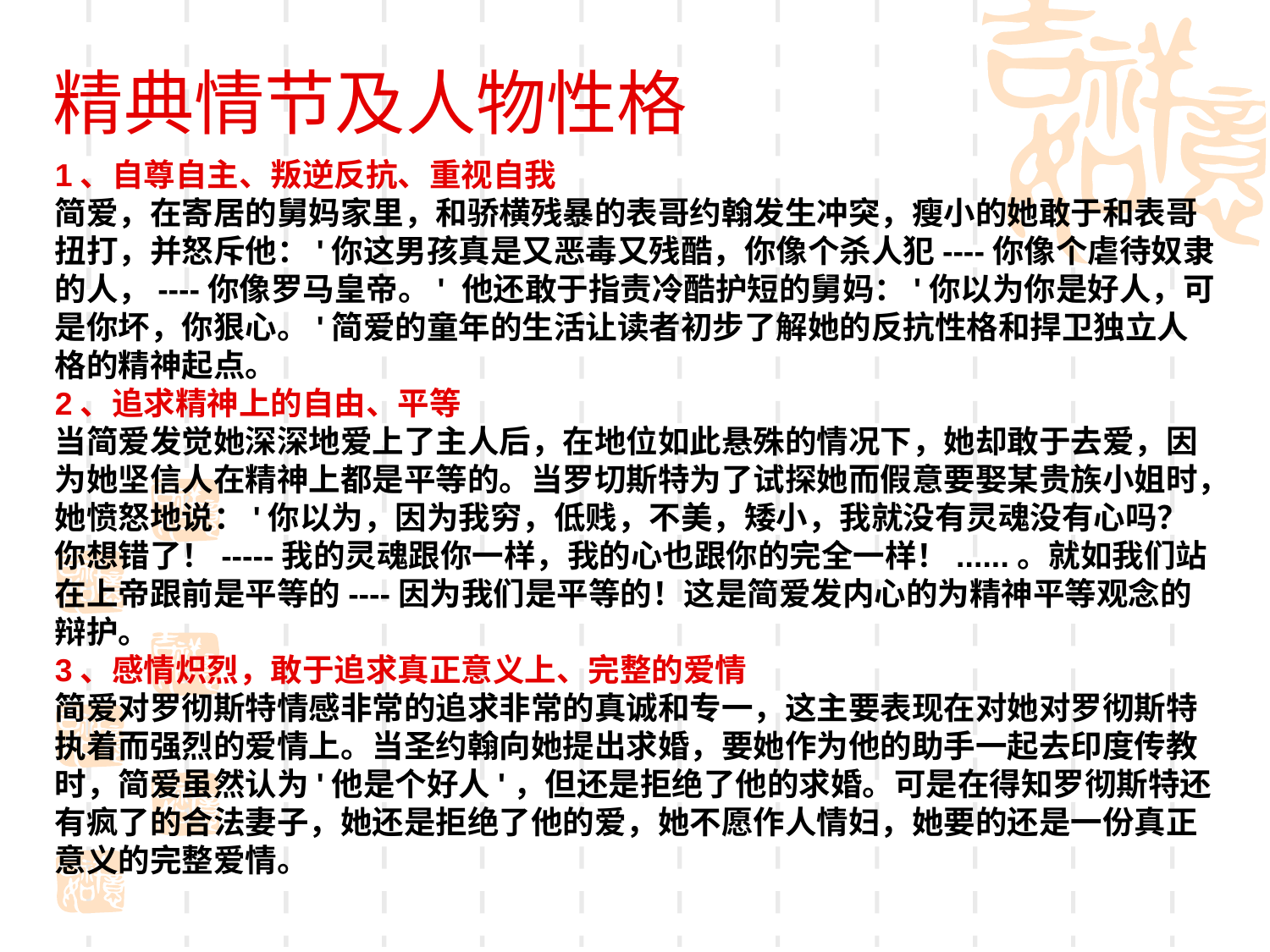

# 精典情节及人物性格
1、自尊自主、叛逆反抗、重视自我
简爱，在寄居的舅妈家里，和骄横残暴的表哥约翰发生冲突，瘦小的她敢于和表哥扭打，并怒斥他：'你这男孩真是又恶毒又残酷，你像个杀人犯----你像个虐待奴隶的人，----你像罗马皇帝。' 他还敢于指责冷酷护短的舅妈：'你以为你是好人，可是你坏，你狠心。'简爱的童年的生活让读者初步了解她的反抗性格和捍卫独立人格的精神起点。
2、追求精神上的自由、平等
当简爱发觉她深深地爱上了主人后，在地位如此悬殊的情况下，她却敢于去爱，因为她坚信人在精神上都是平等的。当罗切斯特为了试探她而假意要娶某贵族小姐时，她愤怒地说：'你以为，因为我穷，低贱，不美，矮小，我就没有灵魂没有心吗？你想错了！-----我的灵魂跟你一样，我的心也跟你的完全一样！......。就如我们站在上帝跟前是平等的----因为我们是平等的！这是简爱发内心的为精神平等观念的辩护。
3、感情炽烈，敢于追求真正意义上、完整的爱情
简爱对罗彻斯特情感非常的追求非常的真诚和专一，这主要表现在对她对罗彻斯特执着而强烈的爱情上。当圣约翰向她提出求婚，要她作为他的助手一起去印度传教时，简爱虽然认为'他是个好人'，但还是拒绝了他的求婚。可是在得知罗彻斯特还有疯了的合法妻子，她还是拒绝了他的爱，她不愿作人情妇，她要的还是一份真正意义的完整爱情。